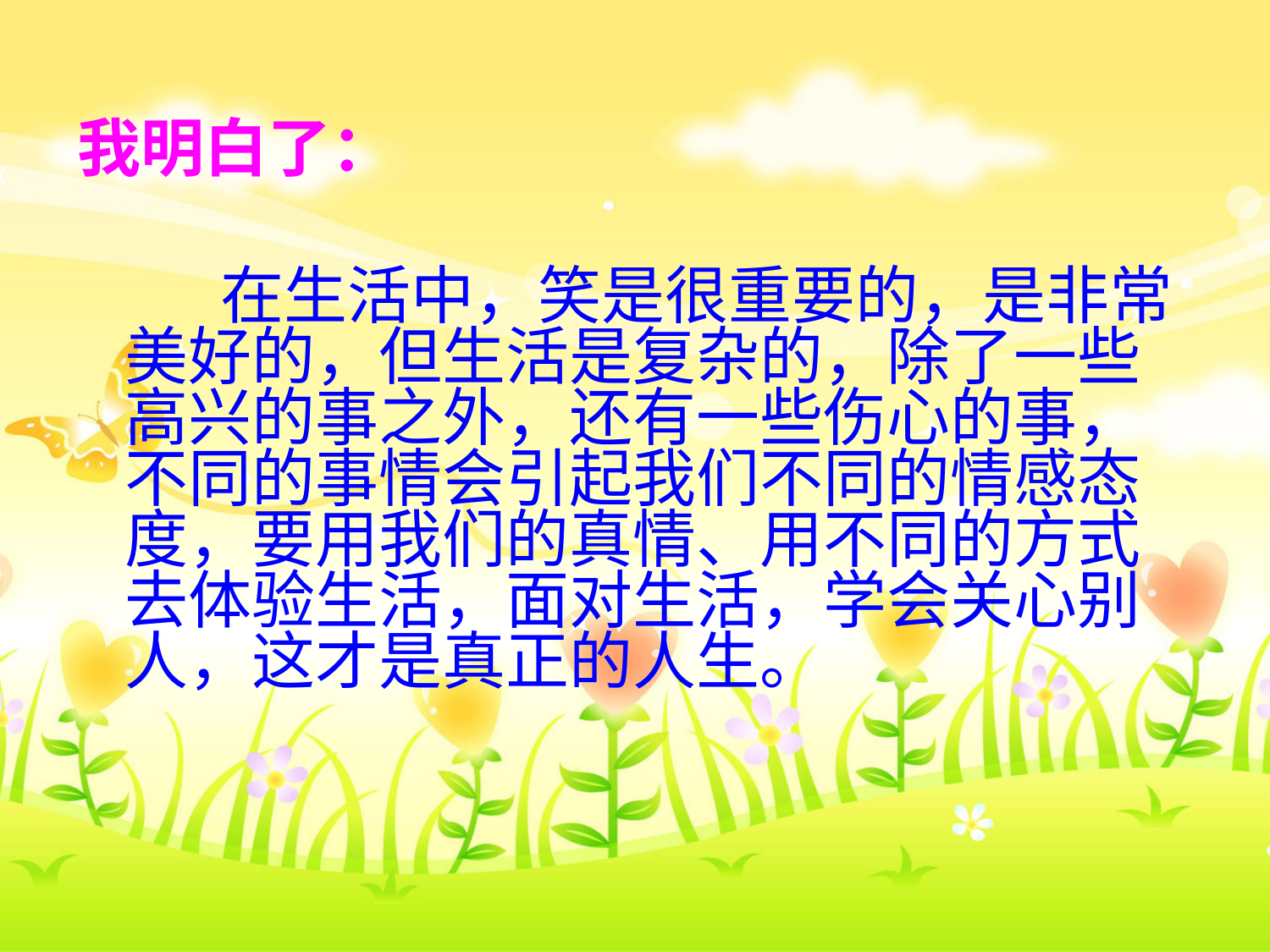

我明白了：

         在生活中，笑是很重要的，是非常美好的，但生活是复杂的，除了一些高兴的事之外，还有一些伤心的事，不同的事情会引起我们不同的情感态度，要用我们的真情、用不同的方式去体验生活，面对生活，学会关心别人，这才是真正的人生。